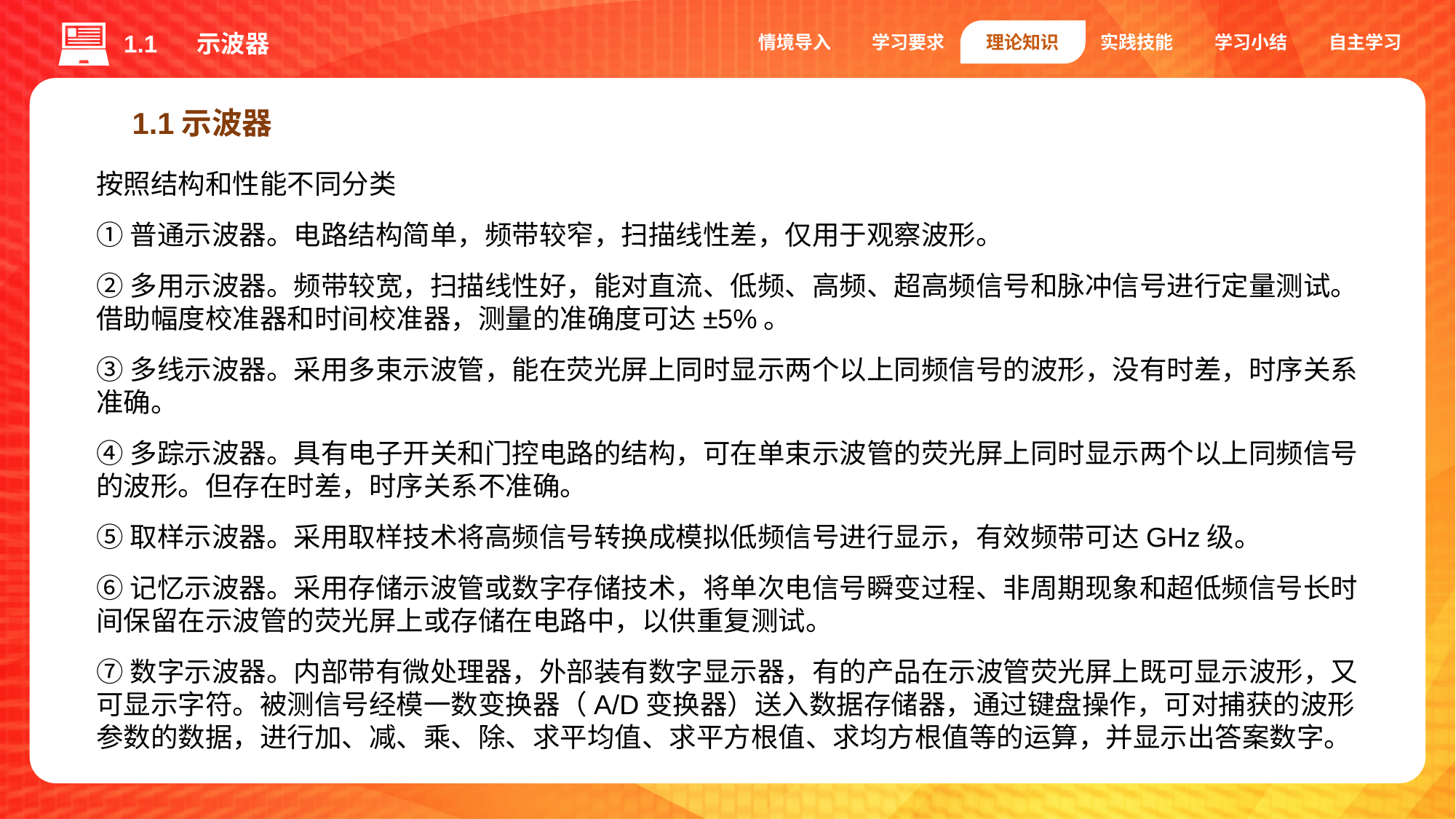

情境导入
学习要求
理论知识
实践技能
学习小结
自主学习

1.1     示波器
     1.1示波器

按照结构和性能不同分类
①普通示波器。电路结构简单，频带较窄，扫描线性差，仅用于观察波形。
②多用示波器。频带较宽，扫描线性好，能对直流、低频、高频、超高频信号和脉冲信号进行定量测试。借助幅度校准器和时间校准器，测量的准确度可达±5%。
③多线示波器。采用多束示波管，能在荧光屏上同时显示两个以上同频信号的波形，没有时差，时序关系准确。
④多踪示波器。具有电子开关和门控电路的结构，可在单束示波管的荧光屏上同时显示两个以上同频信号的波形。但存在时差，时序关系不准确。
⑤取样示波器。采用取样技术将高频信号转换成模拟低频信号进行显示，有效频带可达GHz级。
⑥记忆示波器。采用存储示波管或数字存储技术，将单次电信号瞬变过程、非周期现象和超低频信号长时间保留在示波管的荧光屏上或存储在电路中，以供重复测试。
⑦数字示波器。内部带有微处理器，外部装有数字显示器，有的产品在示波管荧光屏上既可显示波形，又可显示字符。被测信号经模一数变换器（A/D变换器）送入数据存储器，通过键盘操作，可对捕获的波形参数的数据，进行加、减、乘、除、求平均值、求平方根值、求均方根值等的运算，并显示出答案数字。